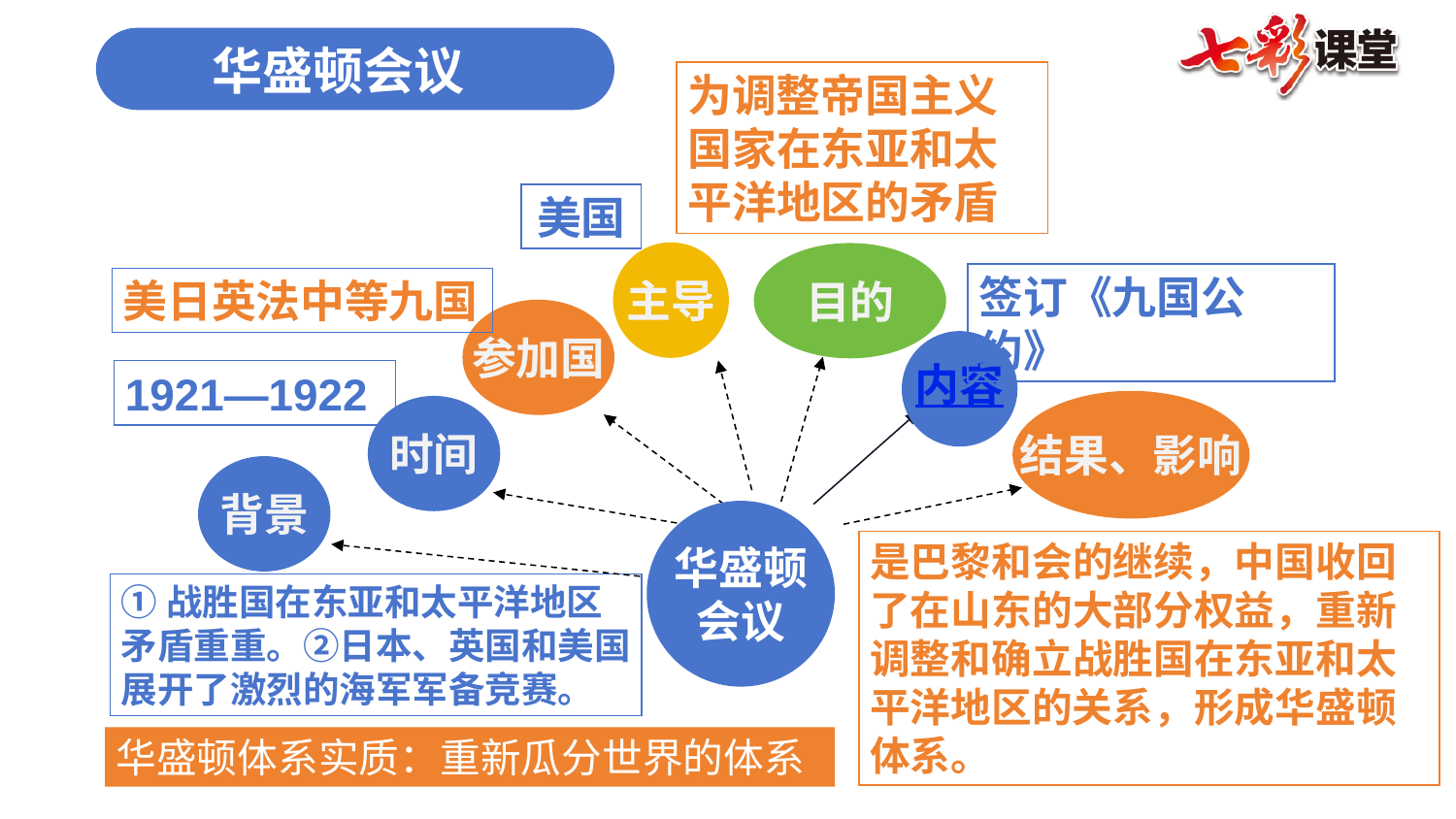

华盛顿会议
为调整帝国主义国家在东亚和太平洋地区的矛盾
美国
主导
目的
签订《九国公约》
美日英法中等九国
参加国
内容

1921—1922
结果、影响
时间
背景
华盛顿
会议
是巴黎和会的继续，中国收回了在山东的大部分权益，重新调整和确立战胜国在东亚和太平洋地区的关系，形成华盛顿体系。

①战胜国在东亚和太平洋地区矛盾重重。②日本、英国和美国展开了激烈的海军军备竞赛。
华盛顿体系实质：重新瓜分世界的体系